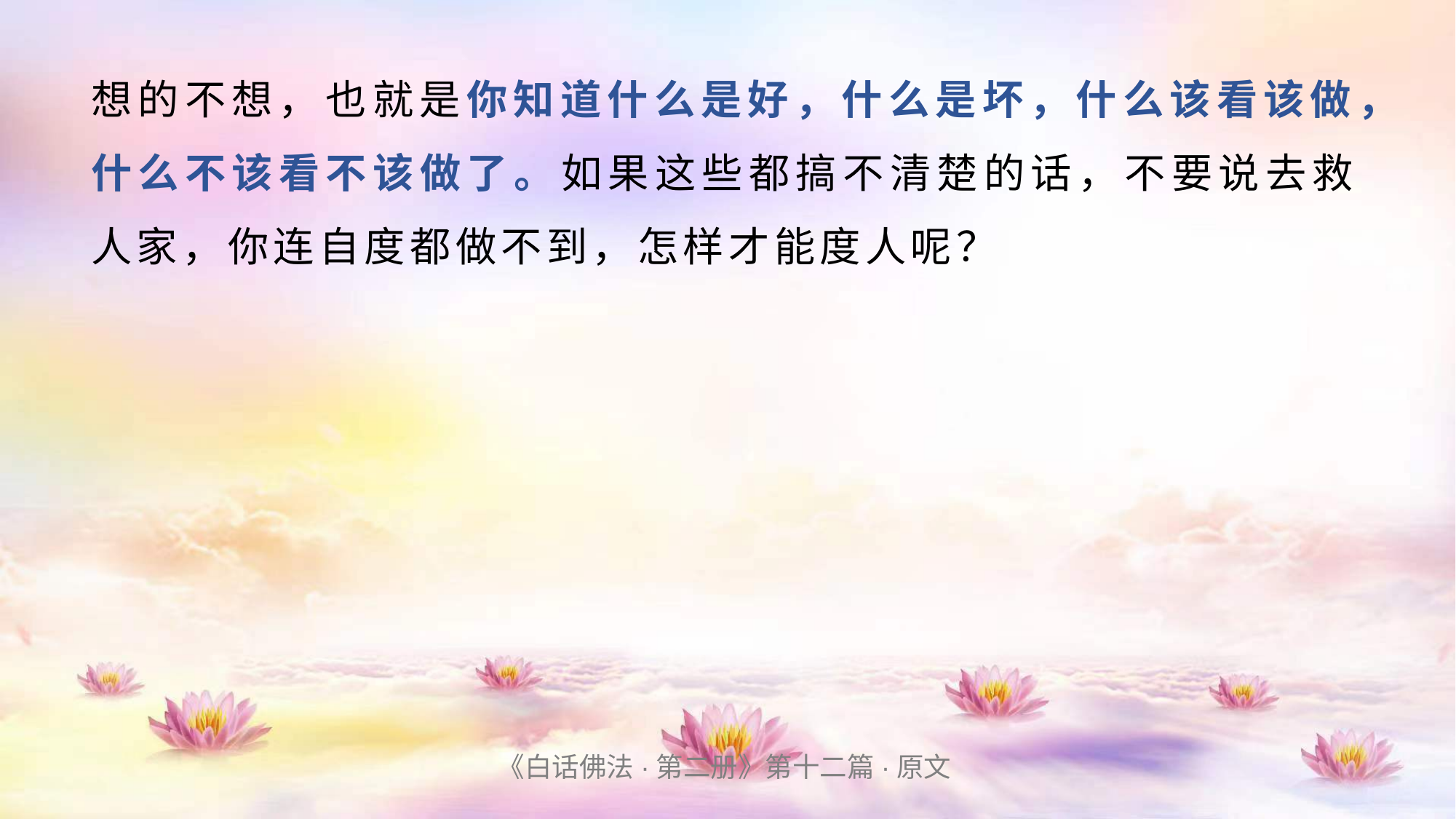

# 想的不想，也就是你知道什么是好，什么是坏，什么该看该做，什么不该看不该做了。如果这些都搞不清楚的话，不要说去救人家，你连自度都做不到，怎样才能度人呢？
《白话佛法·第二册》第十二篇·原文